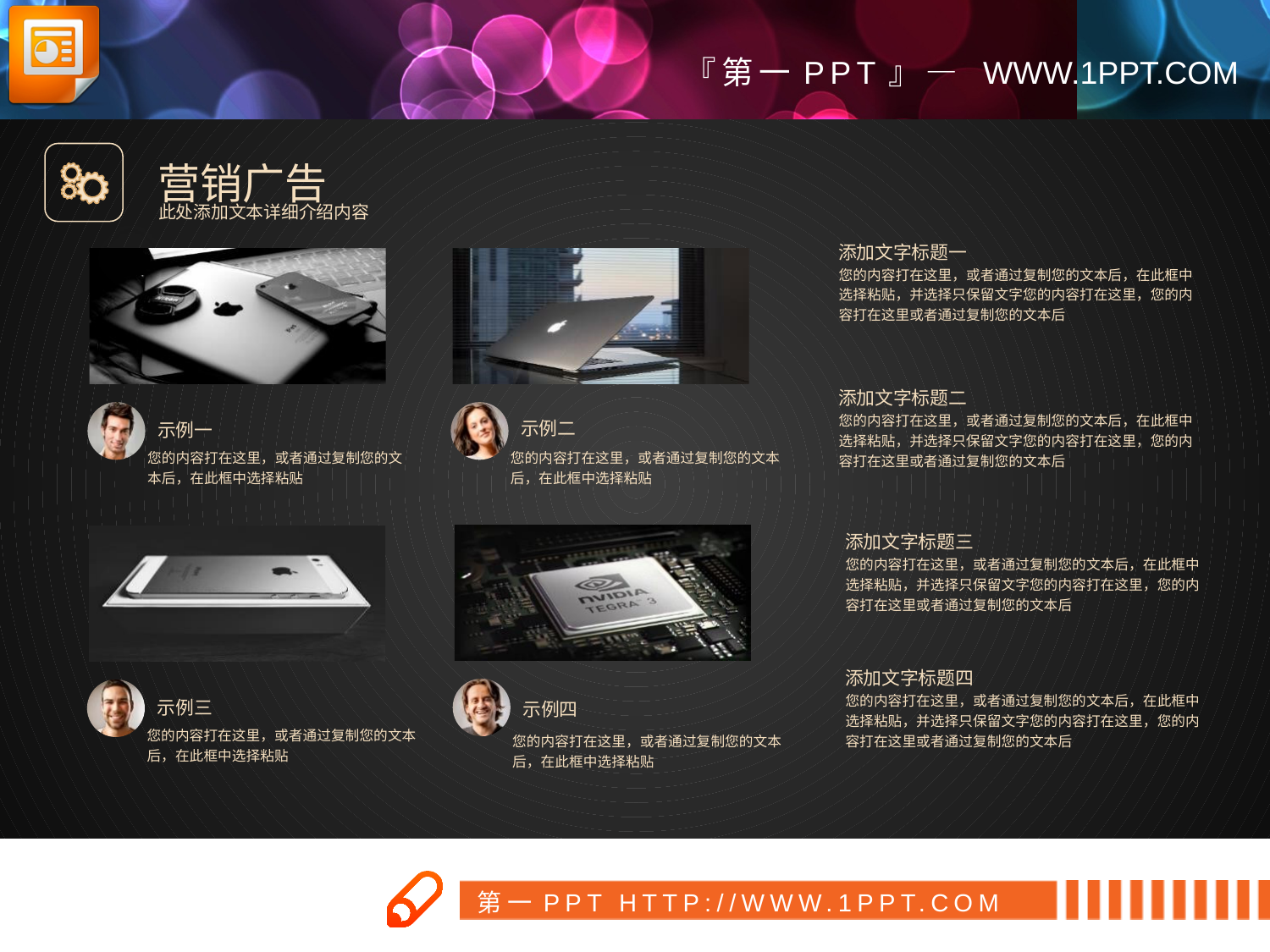

营销广告

此处添加文本详细介绍内容
添加文字标题一
您的内容打在这里，或者通过复制您的文本后，在此框中选择粘贴，并选择只保留文字您的内容打在这里，您的内容打在这里或者通过复制您的文本后
添加文字标题二
您的内容打在这里，或者通过复制您的文本后，在此框中选择粘贴，并选择只保留文字您的内容打在这里，您的内容打在这里或者通过复制您的文本后
添加文字标题三
您的内容打在这里，或者通过复制您的文本后，在此框中选择粘贴，并选择只保留文字您的内容打在这里，您的内容打在这里或者通过复制您的文本后
添加文字标题四
您的内容打在这里，或者通过复制您的文本后，在此框中选择粘贴，并选择只保留文字您的内容打在这里，您的内容打在这里或者通过复制您的文本后

示例一
您的内容打在这里，或者通过复制您的文本后，在此框中选择粘贴

示例二
您的内容打在这里，或者通过复制您的文本后，在此框中选择粘贴

示例四
您的内容打在这里，或者通过复制您的文本后，在此框中选择粘贴

示例三
您的内容打在这里，或者通过复制您的文本后，在此框中选择粘贴